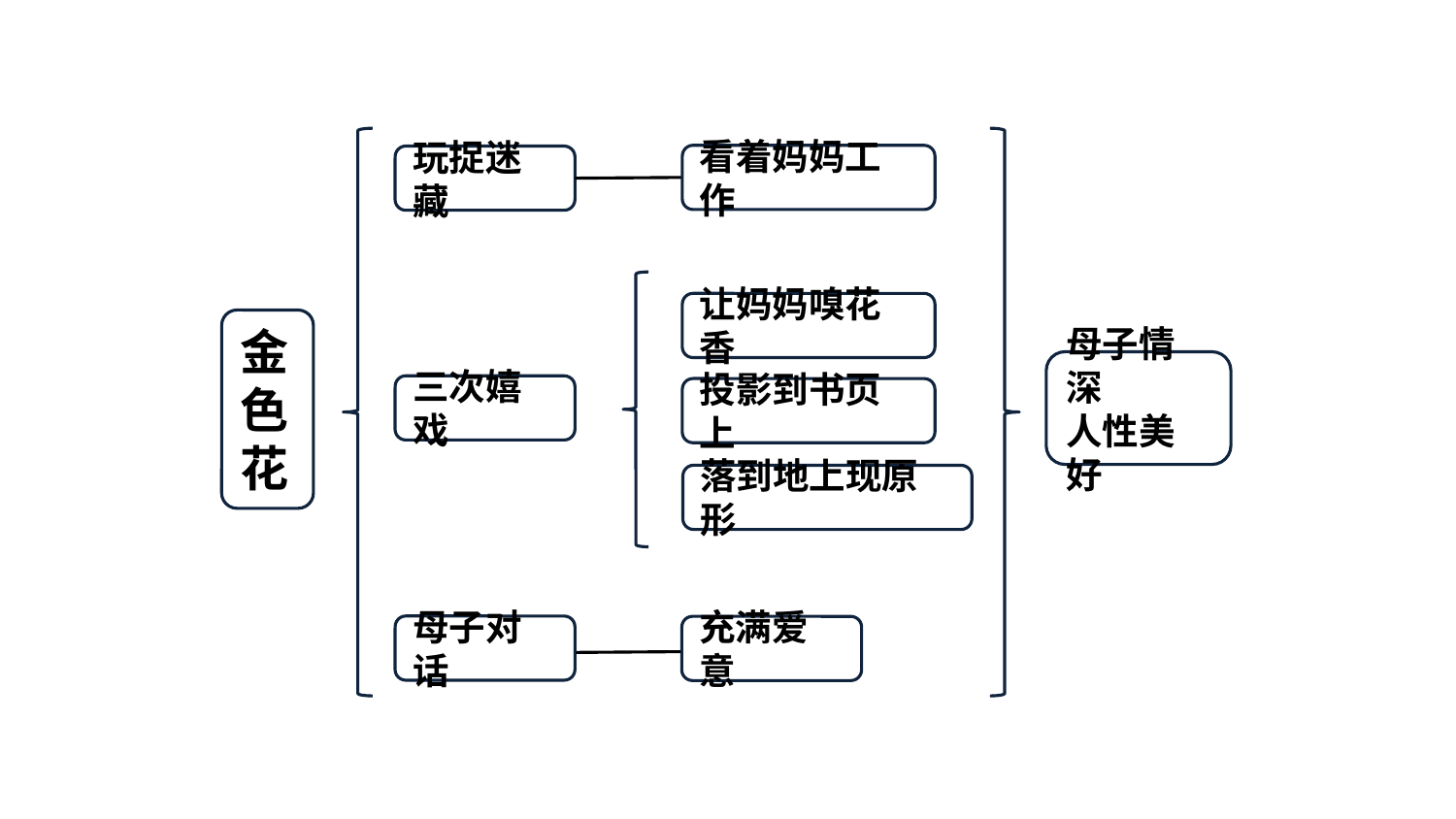

板书设计

看着妈妈工作
玩捉迷藏

让妈妈嗅花香
金色花
母子情深
人性美好
三次嬉戏
投影到书页上
落到地上现原形
母子对话
充满爱意